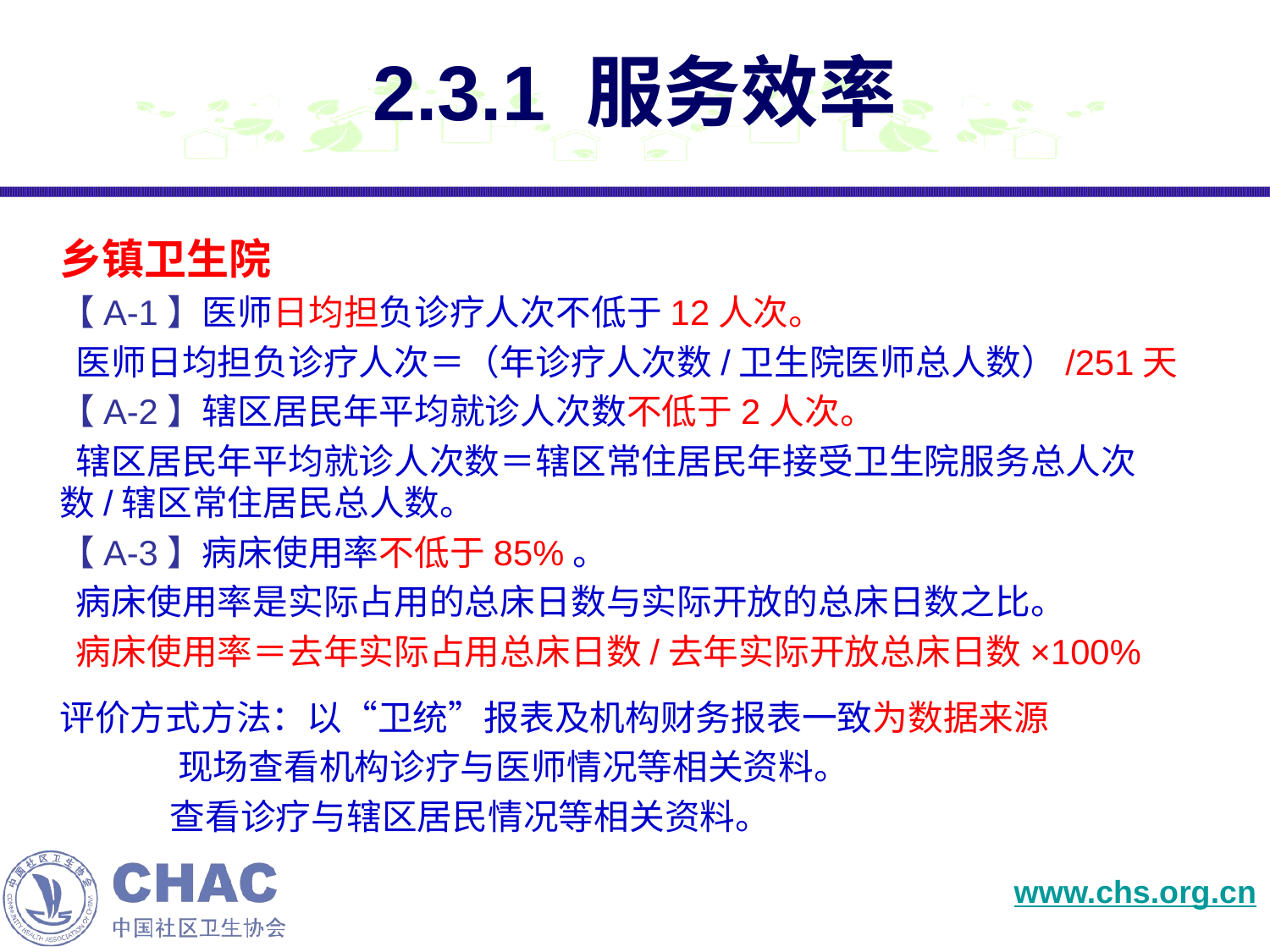

# 2.3.1 服务效率
乡镇卫生院
【A-1】医师日均担负诊疗人次不低于12人次。
 医师日均担负诊疗人次＝（年诊疗人次数/卫生院医师总人数）/251天
【A-2】辖区居民年平均就诊人次数不低于2人次。
 辖区居民年平均就诊人次数＝辖区常住居民年接受卫生院服务总人次数/辖区常住居民总人数。
【A-3】病床使用率不低于85%。
 病床使用率是实际占用的总床日数与实际开放的总床日数之比。
 病床使用率＝去年实际占用总床日数/去年实际开放总床日数×100%
评价方式方法：以“卫统”报表及机构财务报表一致为数据来源
              现场查看机构诊疗与医师情况等相关资料。
             查看诊疗与辖区居民情况等相关资料。